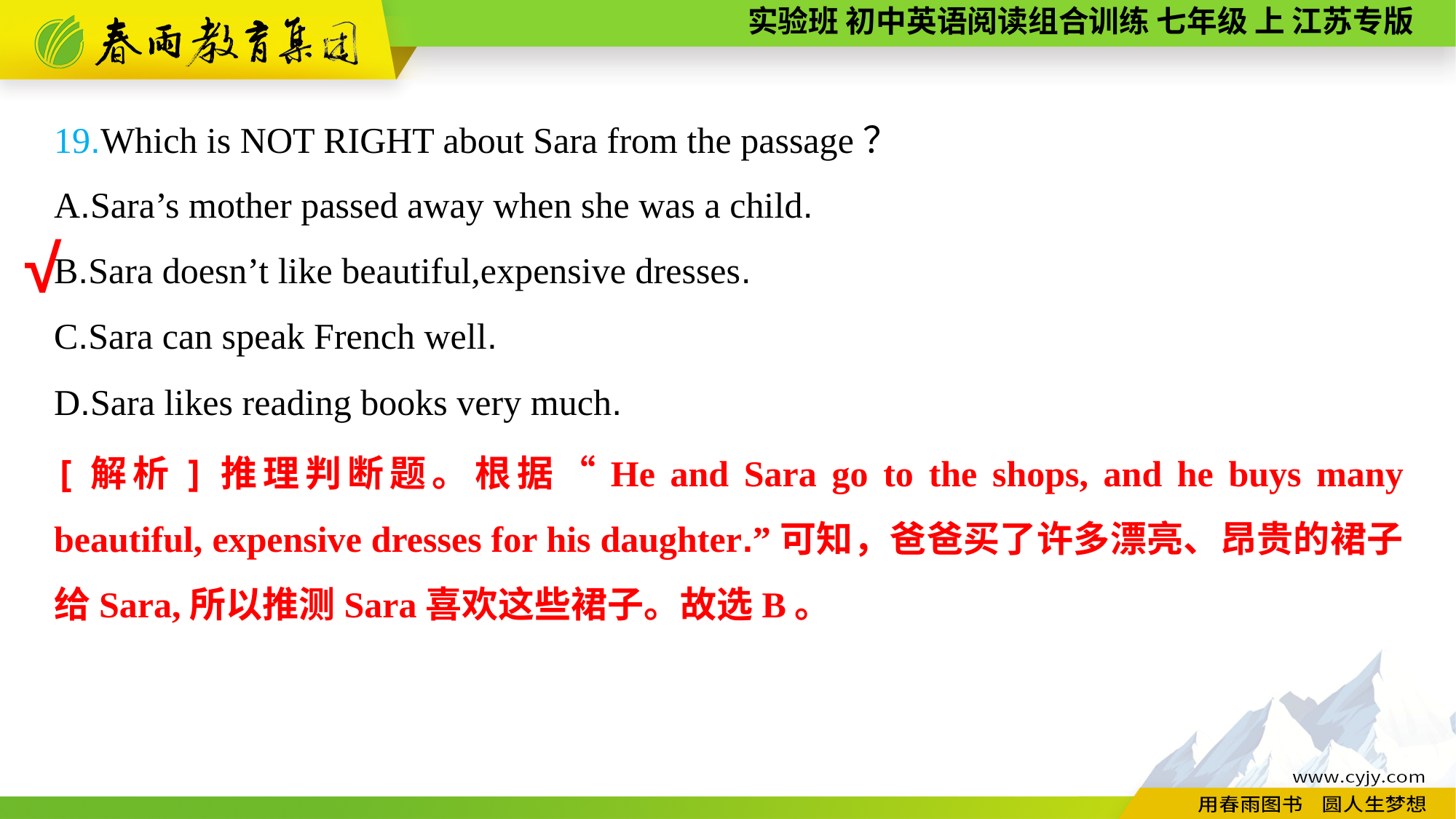

19.Which is NOT RIGHT about Sara from the passage？
A.Sara’s mother passed away when she was a child.
B.Sara doesn’t like beautiful,expensive dresses.
C.Sara can speak French well.
D.Sara likes reading books very much.
√
[解析]推理判断题。根据“He and Sara go to the shops, and he buys many beautiful, expensive dresses for his daughter.”可知，爸爸买了许多漂亮、昂贵的裙子给Sara,所以推测Sara喜欢这些裙子。故选B。